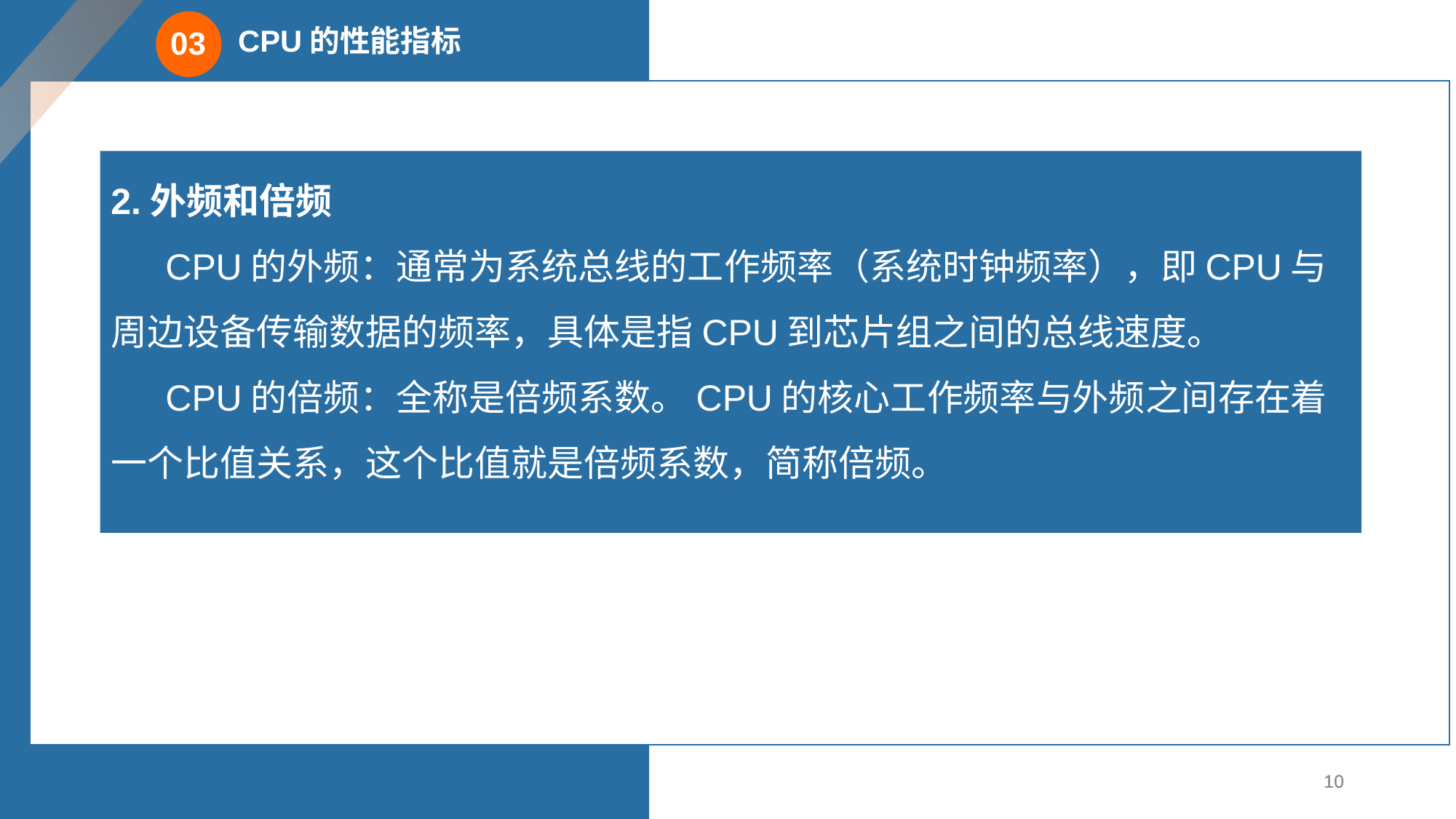

CPU的性能指标
03
2.外频和倍频
CPU的外频：通常为系统总线的工作频率（系统时钟频率），即CPU与周边设备传输数据的频率，具体是指CPU到芯片组之间的总线速度。
CPU的倍频：全称是倍频系数。CPU的核心工作频率与外频之间存在着一个比值关系，这个比值就是倍频系数，简称倍频。